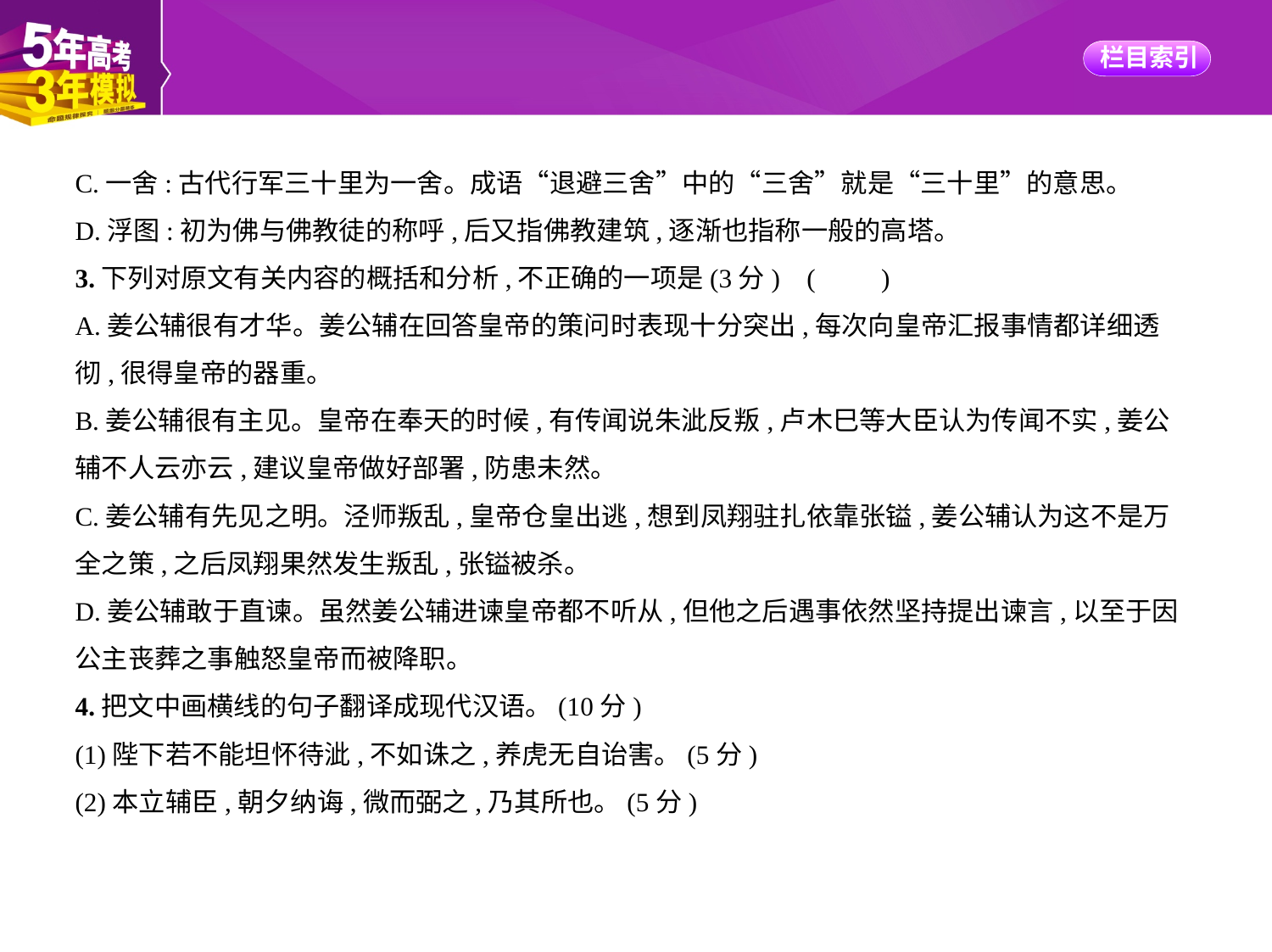

C.一舍:古代行军三十里为一舍。成语“退避三舍”中的“三舍”就是“三十里”的意思。
D.浮图:初为佛与佛教徒的称呼,后又指佛教建筑,逐渐也指称一般的高塔。
3.下列对原文有关内容的概括和分析,不正确的一项是(3分) (　　)
A.姜公辅很有才华。姜公辅在回答皇帝的策问时表现十分突出,每次向皇帝汇报事情都详细透
彻,很得皇帝的器重。
B.姜公辅很有主见。皇帝在奉天的时候,有传闻说朱泚反叛,卢木巳等大臣认为传闻不实,姜公
辅不人云亦云,建议皇帝做好部署,防患未然。
C.姜公辅有先见之明。泾师叛乱,皇帝仓皇出逃,想到凤翔驻扎依靠张镒,姜公辅认为这不是万
全之策,之后凤翔果然发生叛乱,张镒被杀。
D.姜公辅敢于直谏。虽然姜公辅进谏皇帝都不听从,但他之后遇事依然坚持提出谏言,以至于因
公主丧葬之事触怒皇帝而被降职。
4.把文中画横线的句子翻译成现代汉语。(10分)
(1)陛下若不能坦怀待泚,不如诛之,养虎无自诒害。(5分)
(2)本立辅臣,朝夕纳诲,微而弼之,乃其所也。(5分)